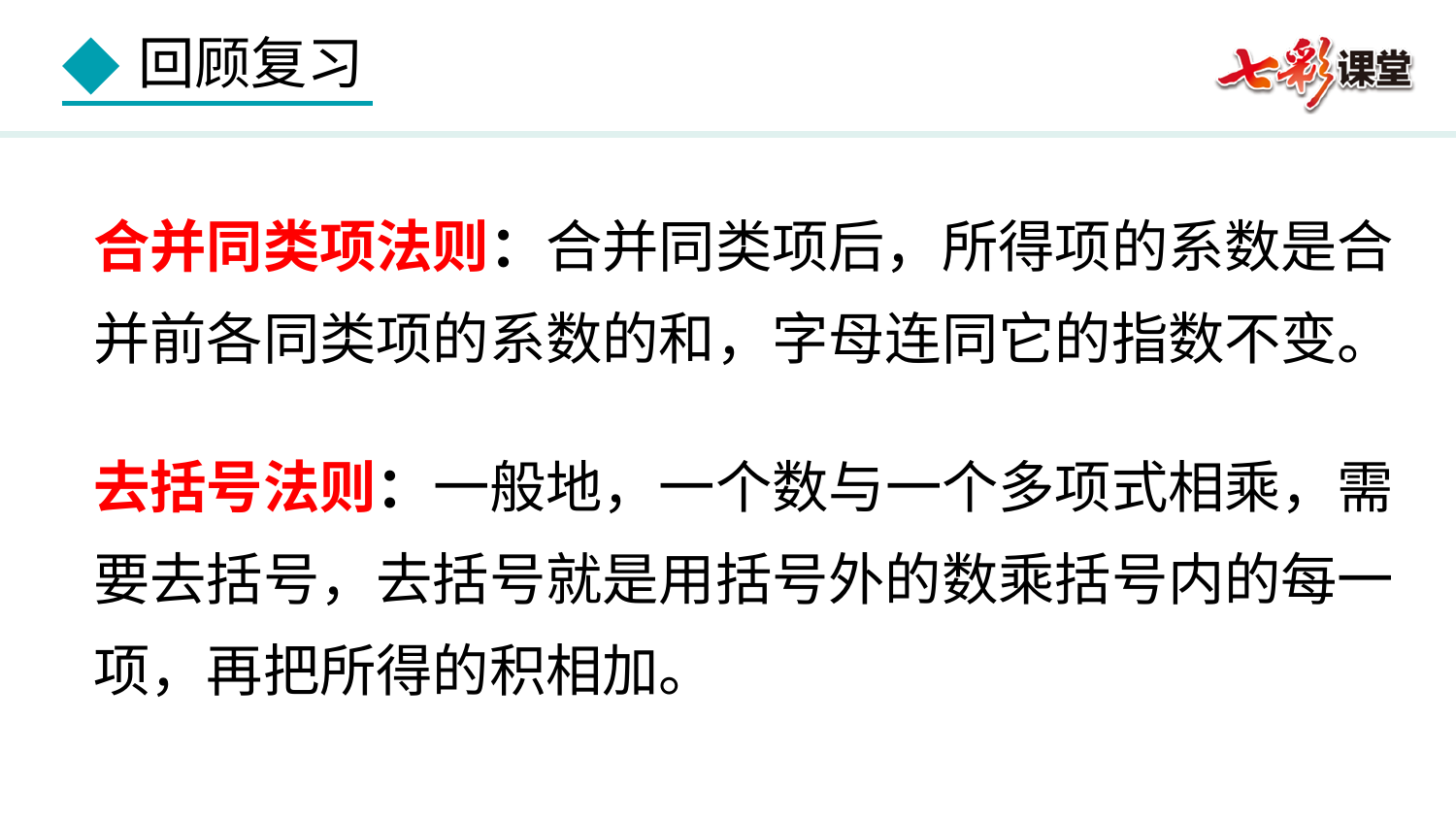

合并同类项法则：合并同类项后，所得项的系数是合并前各同类项的系数的和，字母连同它的指数不变。
去括号法则：一般地，一个数与一个多项式相乘，需要去括号，去括号就是用括号外的数乘括号内的每一项，再把所得的积相加。